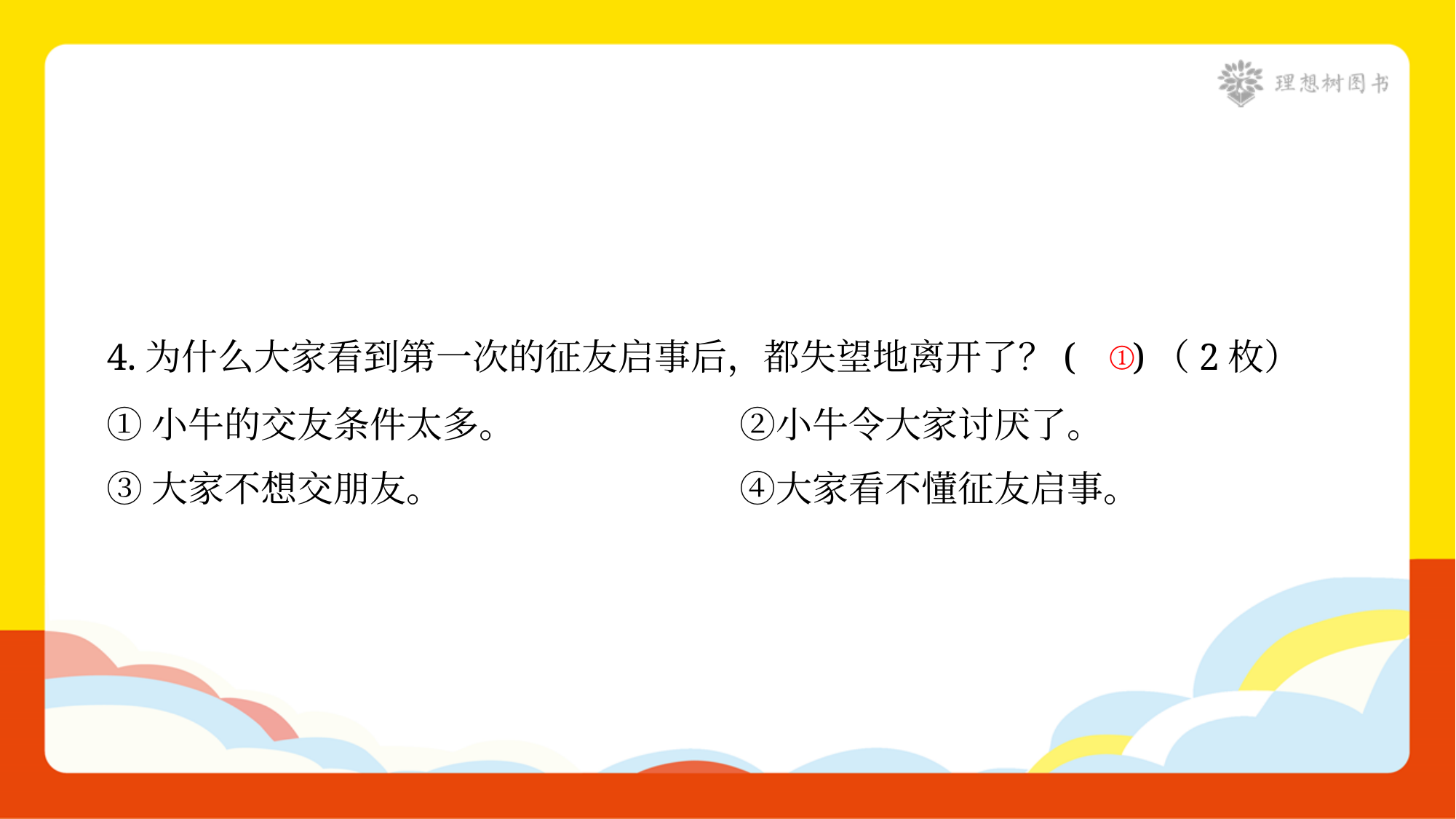

①
4.为什么大家看到第一次的征友启事后，都失望地离开了？(      )（2枚）
①小牛的交友条件太多。	②小牛令大家讨厌了。
③大家不想交朋友。	④大家看不懂征友启事。